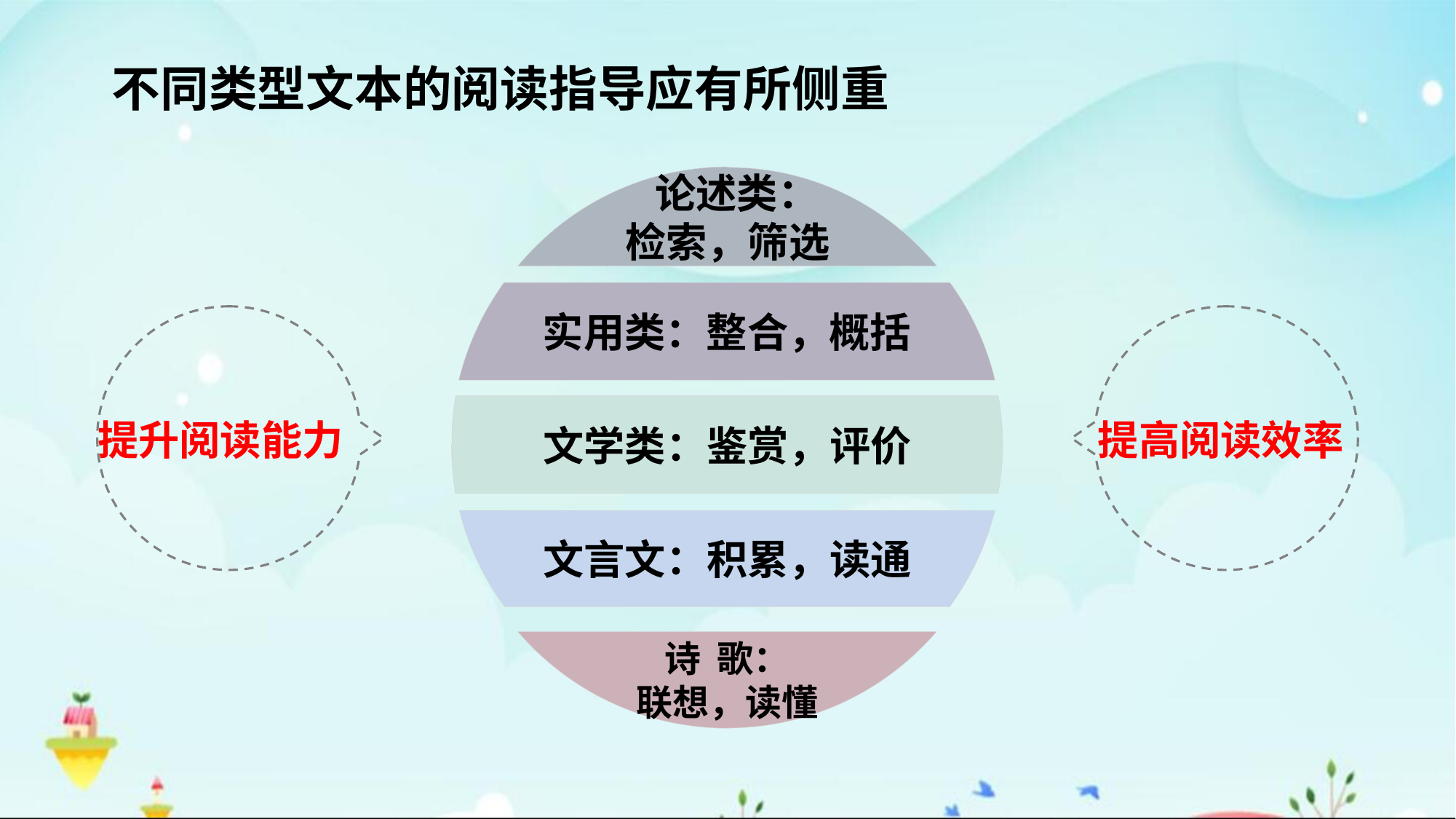

不同类型文本的阅读指导应有所侧重
 论述类：
检索，筛选
实用类：整合，概括

提升阅读能力

提高阅读效率
文学类：鉴赏，评价
文言文：积累，读通
诗  歌：
联想，读懂